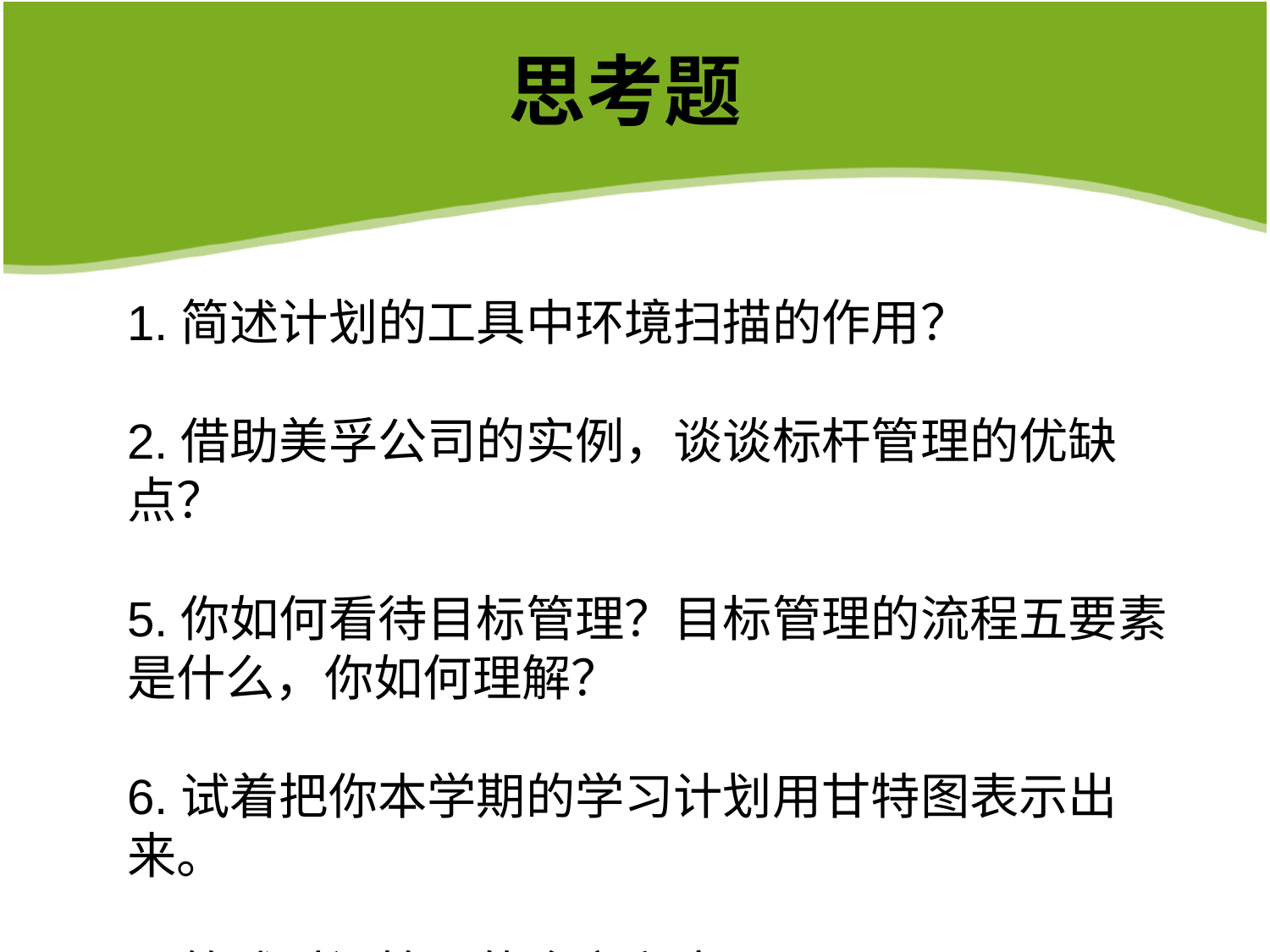

思考题

1.简述计划的工具中环境扫描的作用？

2.借助美孚公司的实例，谈谈标杆管理的优缺点？

5.你如何看待目标管理？目标管理的流程五要素是什么，你如何理解？

6.试着把你本学期的学习计划用甘特图表示出来。

7.简述时间管理的含义和应用。